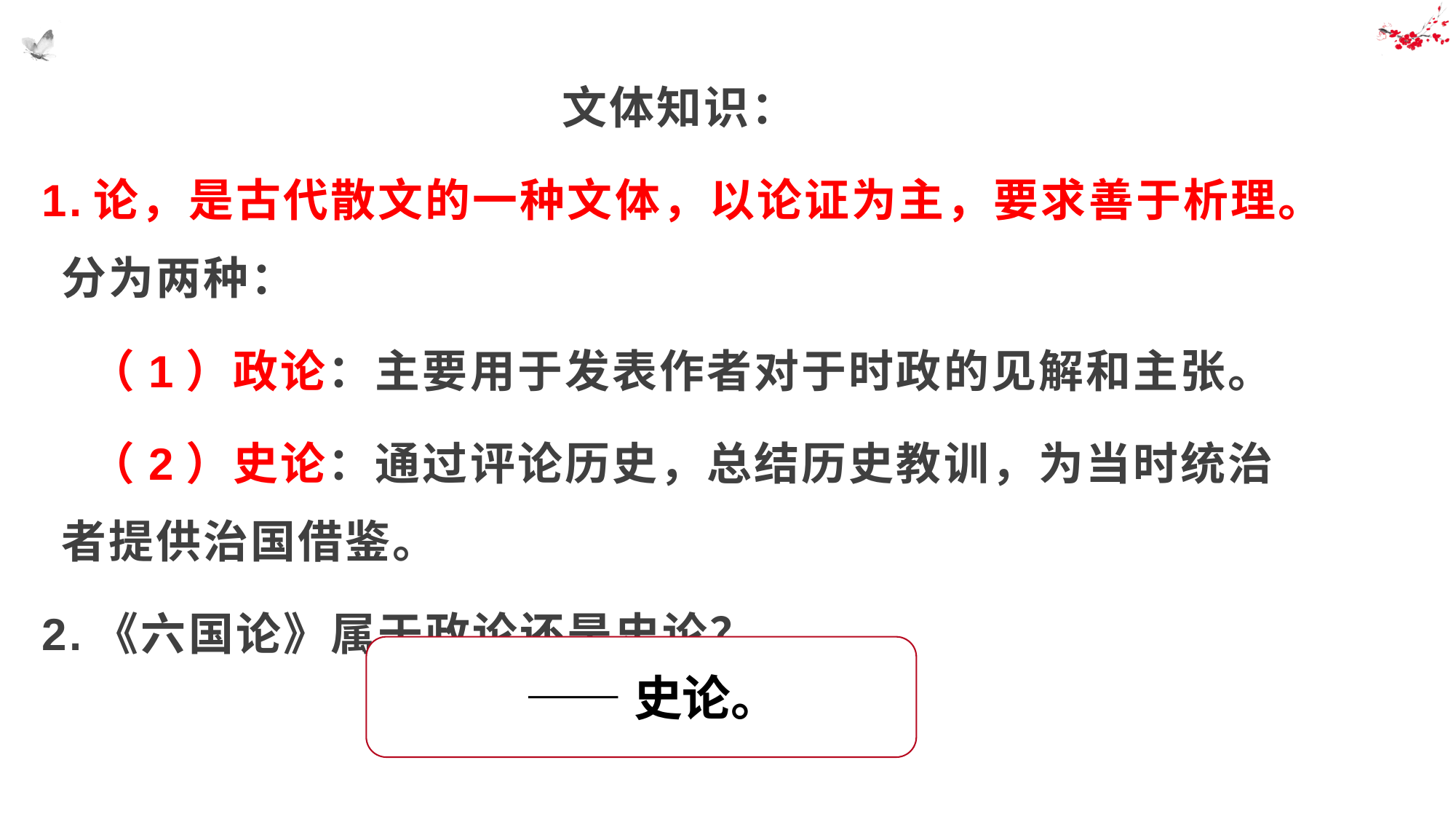

文体知识：
1.论，是古代散文的一种文体，以论证为主，要求善于析理。分为两种：
　（1）政论：主要用于发表作者对于时政的见解和主张。
　（2）史论：通过评论历史，总结历史教训，为当时统治者提供治国借鉴。
2.《六国论》属于政论还是史论？

  ——史论。